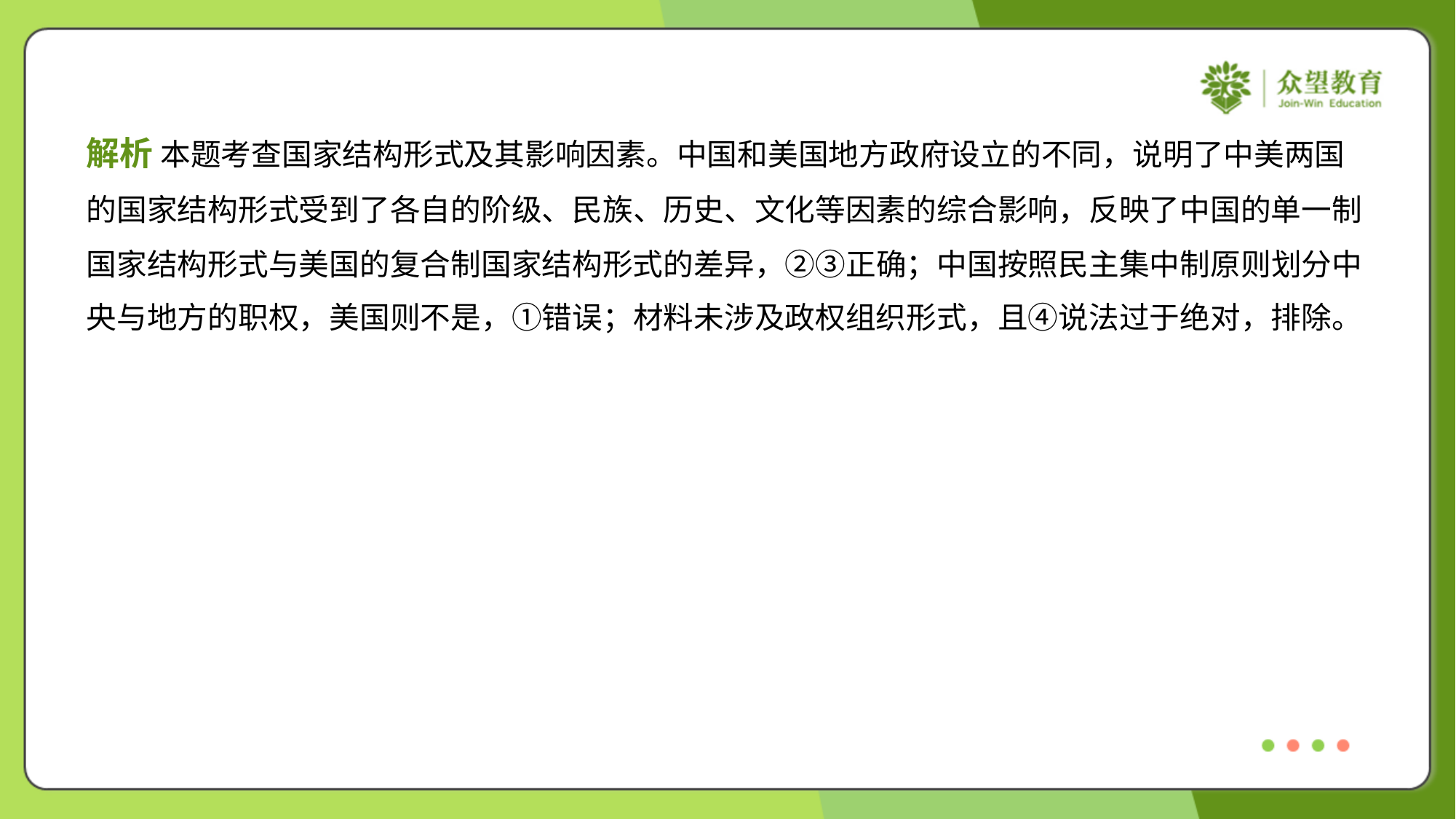

解析 本题考查国家结构形式及其影响因素。中国和美国地方政府设立的不同，说明了中美两国
的国家结构形式受到了各自的阶级、民族、历史、文化等因素的综合影响，反映了中国的单一制
国家结构形式与美国的复合制国家结构形式的差异，②③正确；中国按照民主集中制原则划分中
央与地方的职权，美国则不是，①错误；材料未涉及政权组织形式，且④说法过于绝对，排除。